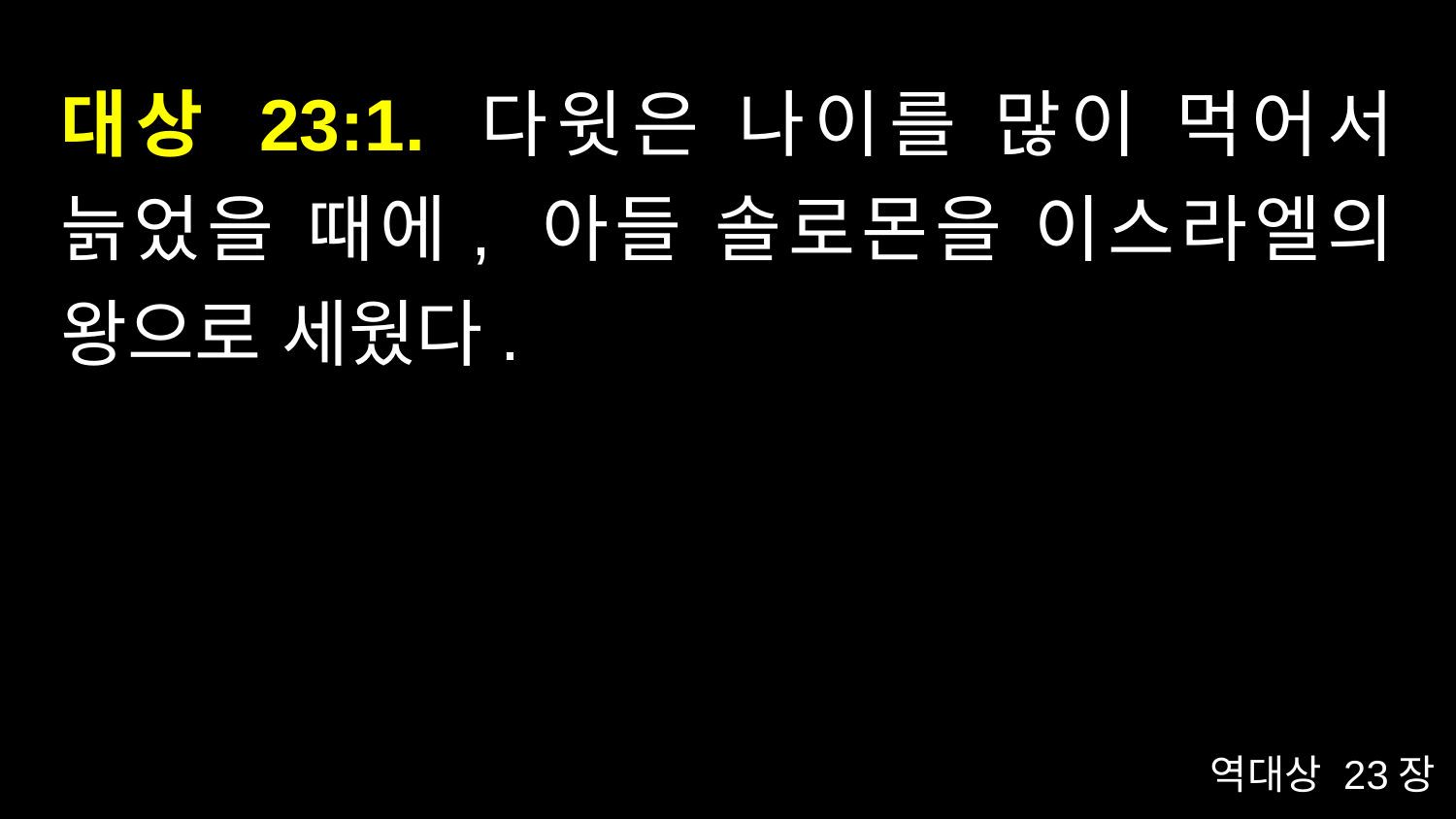

# 대상 23:1. 다윗은 나이를 많이 먹어서 늙었을 때에, 아들 솔로몬을 이스라엘의 왕으로 세웠다.
역대상 23장